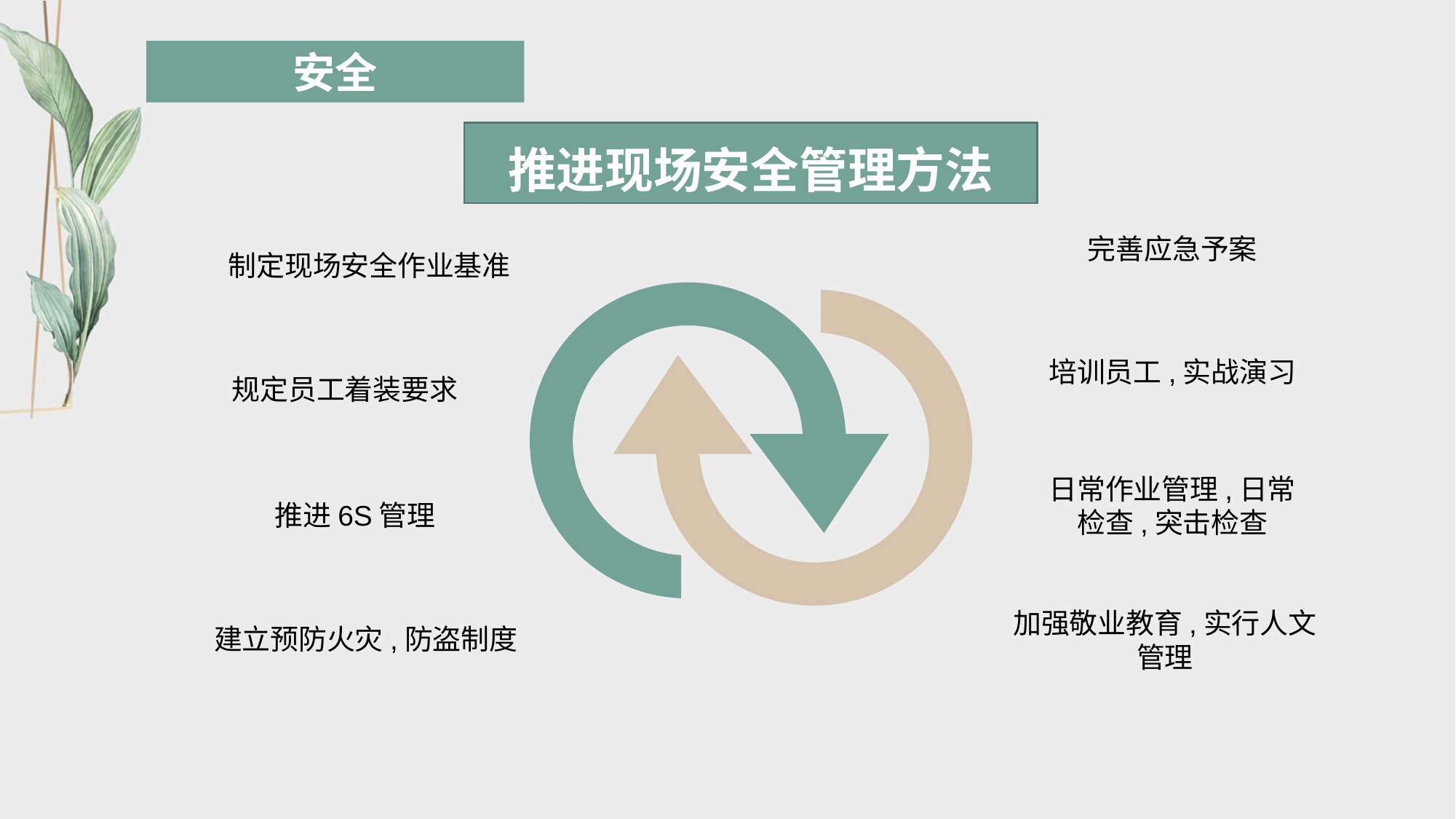

推进现场安全管理方法

完善应急予案
制定现场安全作业基准

培训员工,实战演习
规定员工着装要求
日常作业管理,日常检查,突击检查
推进6S管理
加强敬业教育,实行人文管理
建立预防火灾,防盗制度